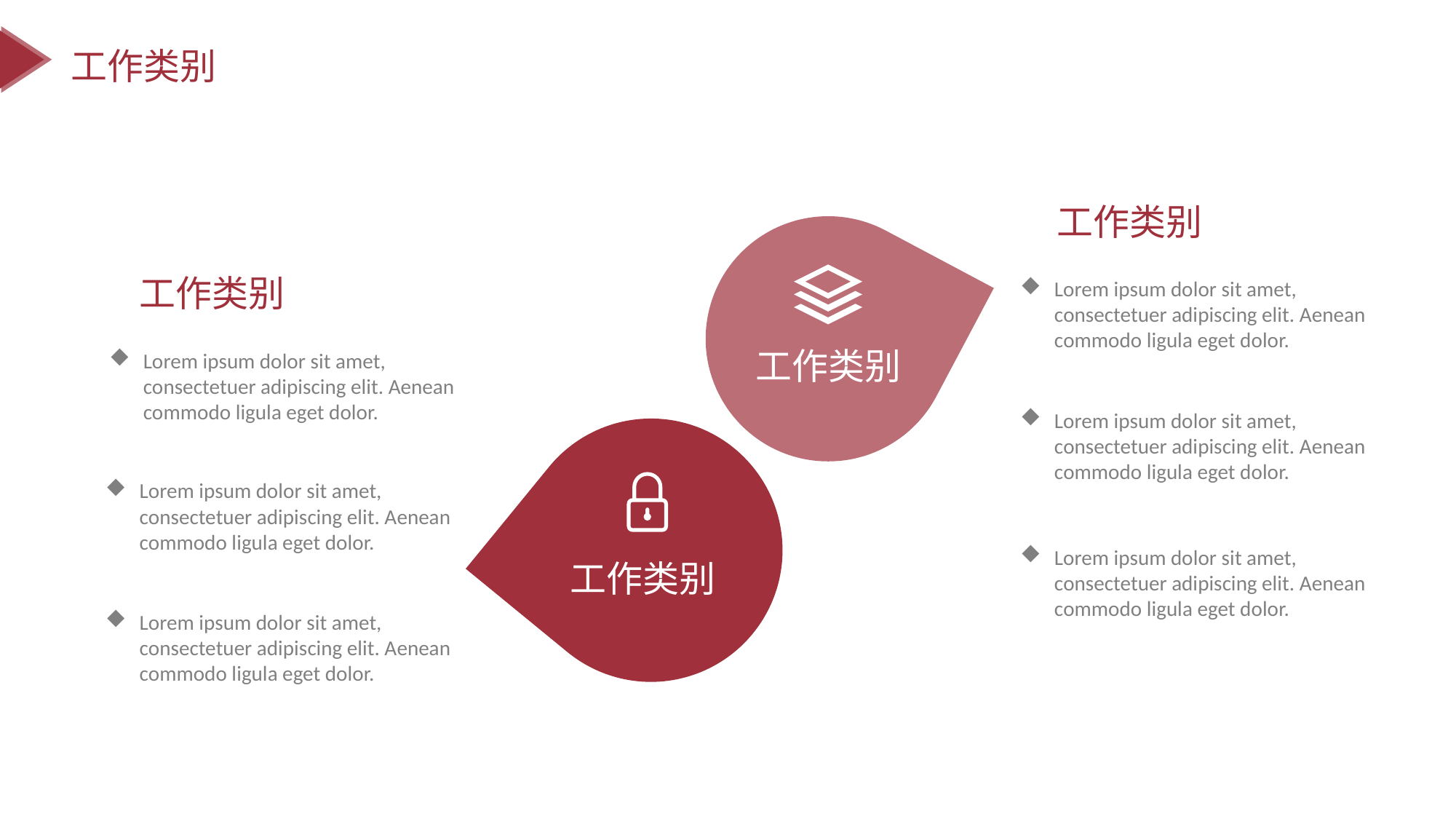

工作类别
工作类别

工作类别
Lorem ipsum dolor sit amet, consectetuer adipiscing elit. Aenean commodo ligula eget dolor.
工作类别
Lorem ipsum dolor sit amet, consectetuer adipiscing elit. Aenean commodo ligula eget dolor.
Lorem ipsum dolor sit amet, consectetuer adipiscing elit. Aenean commodo ligula eget dolor.

Lorem ipsum dolor sit amet, consectetuer adipiscing elit. Aenean commodo ligula eget dolor.

Lorem ipsum dolor sit amet, consectetuer adipiscing elit. Aenean commodo ligula eget dolor.
工作类别
Lorem ipsum dolor sit amet, consectetuer adipiscing elit. Aenean commodo ligula eget dolor.